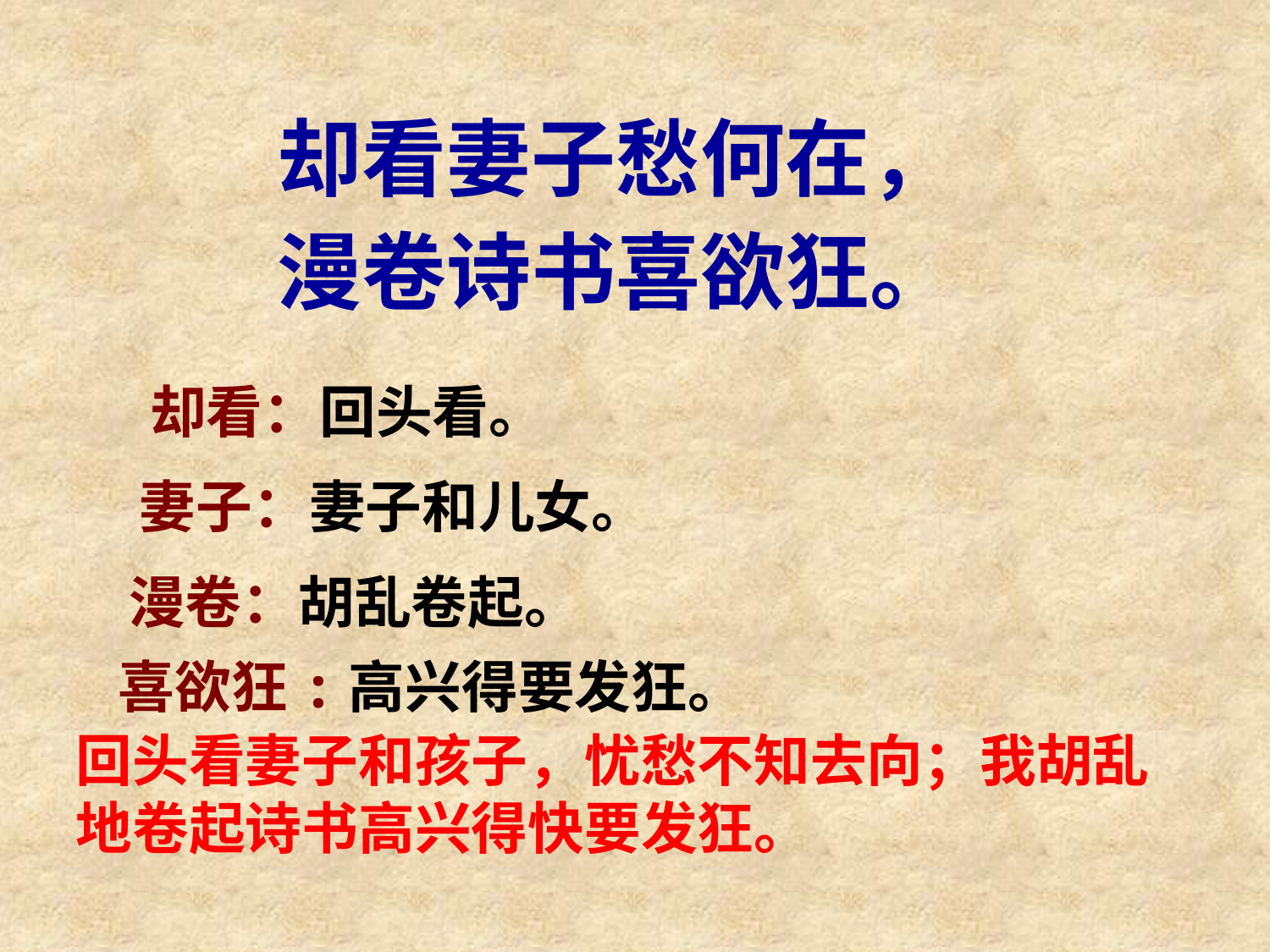

却看妻子愁何在，
漫卷诗书喜欲狂。
却看：回头看。

妻子：妻子和儿女。
漫卷：胡乱卷起。
喜欲狂:高兴得要发狂。
回头看妻子和孩子，忧愁不知去向；我胡乱地卷起诗书高兴得快要发狂。